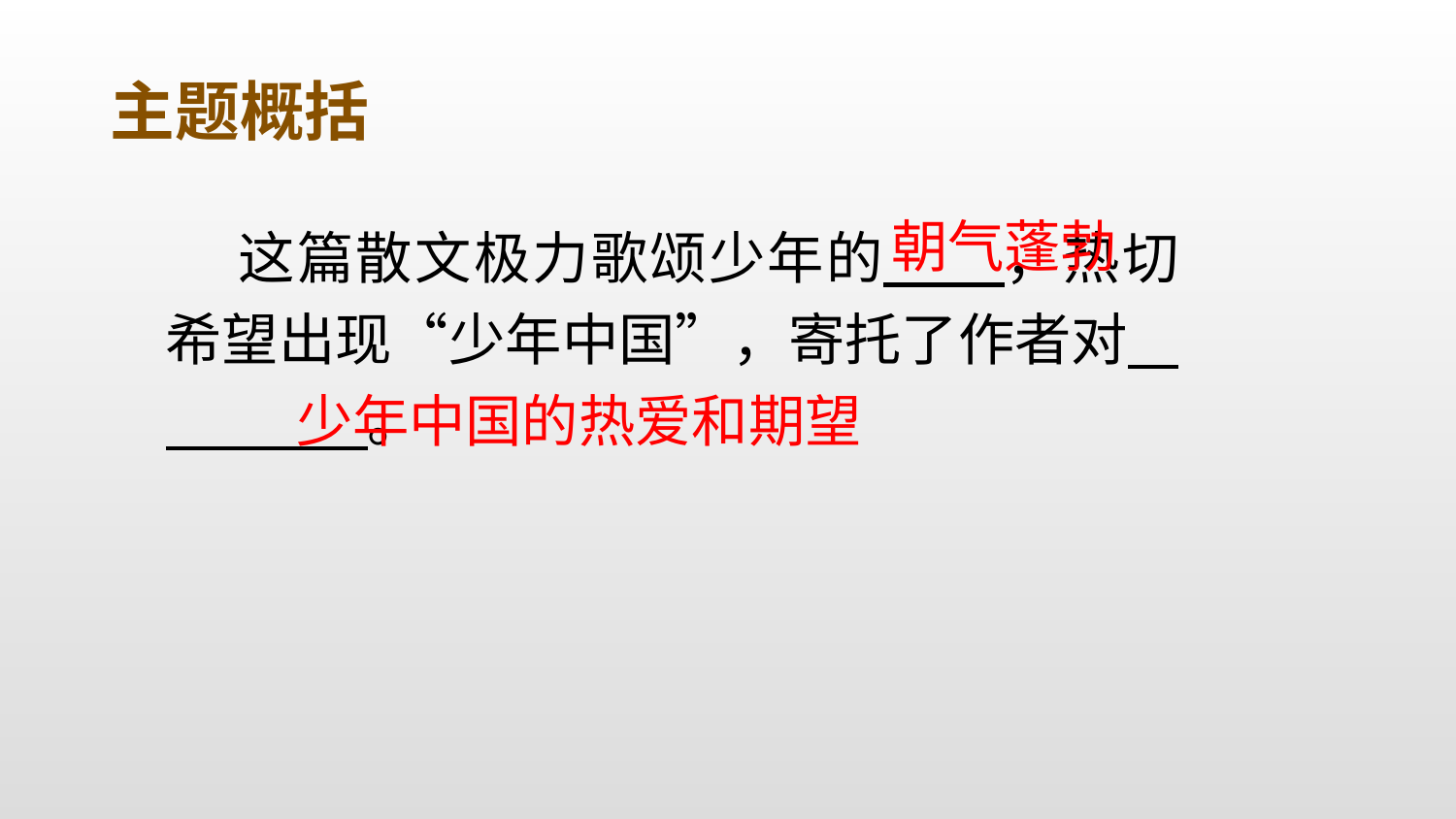

主题概括
这篇散文极力歌颂少年的        ，热切希望出现“少年中国”，寄托了作者对                     。
朝气蓬勃
少年中国的热爱和期望